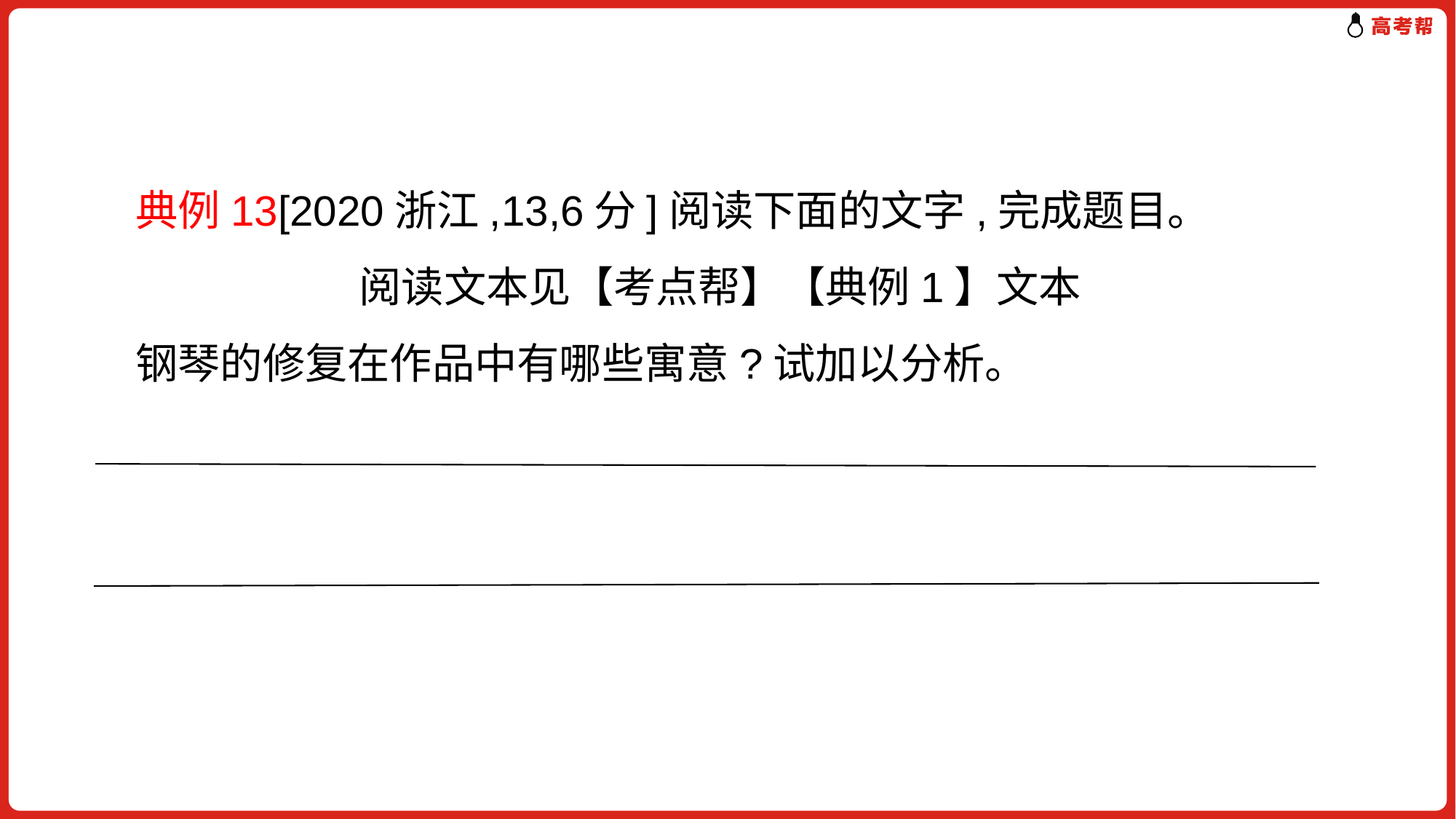

典例13[2020浙江,13,6分]阅读下面的文字,完成题目。
阅读文本见【考点帮】【典例1】文本
钢琴的修复在作品中有哪些寓意?试加以分析。